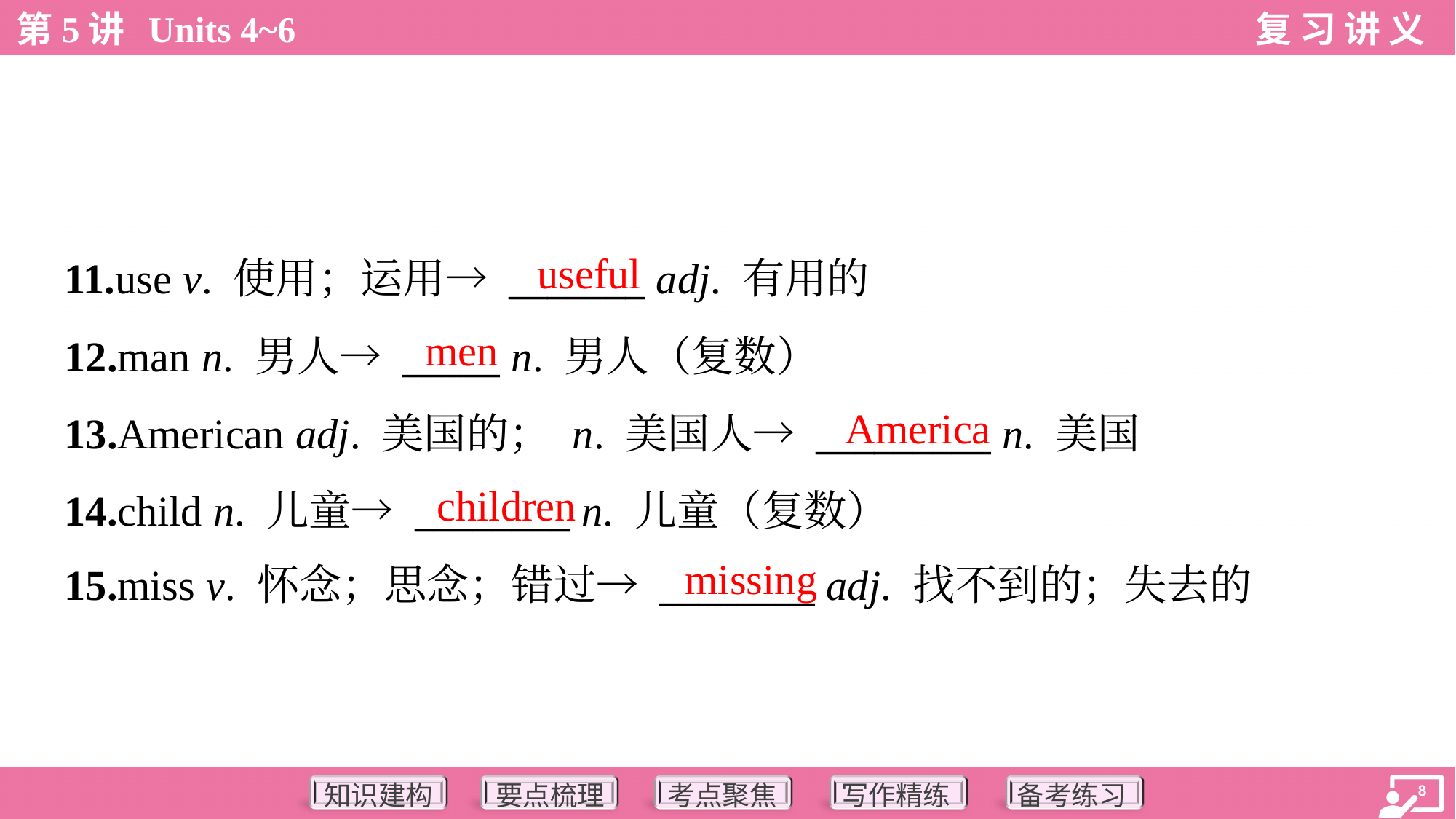

useful
11.use v. 使用；运用→ _______ adj. 有用的
12.man n. 男人→ _____ n. 男人（复数）
13.American adj. 美国的； n. 美国人→ _________ n. 美国
14.child n. 儿童→ ________ n. 儿童（复数）
15.miss v. 怀念；思念；错过→ ________ adj. 找不到的；失去的
men
America
children
missing